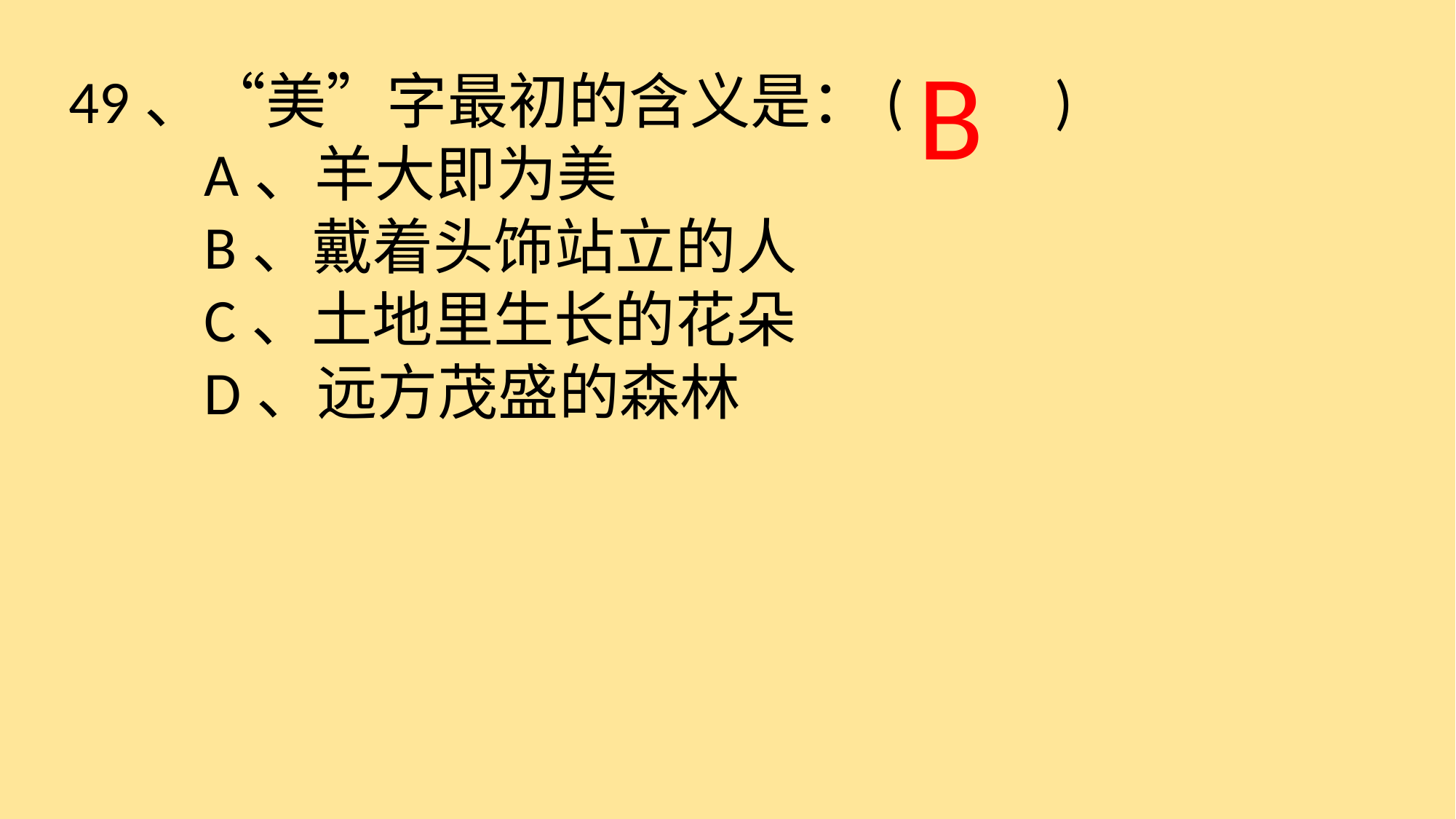

B
49、“美”字最初的含义是：(           )
　　A、羊大即为美
　　B、戴着头饰站立的人
　　C、土地里生长的花朵
　　D、远方茂盛的森林